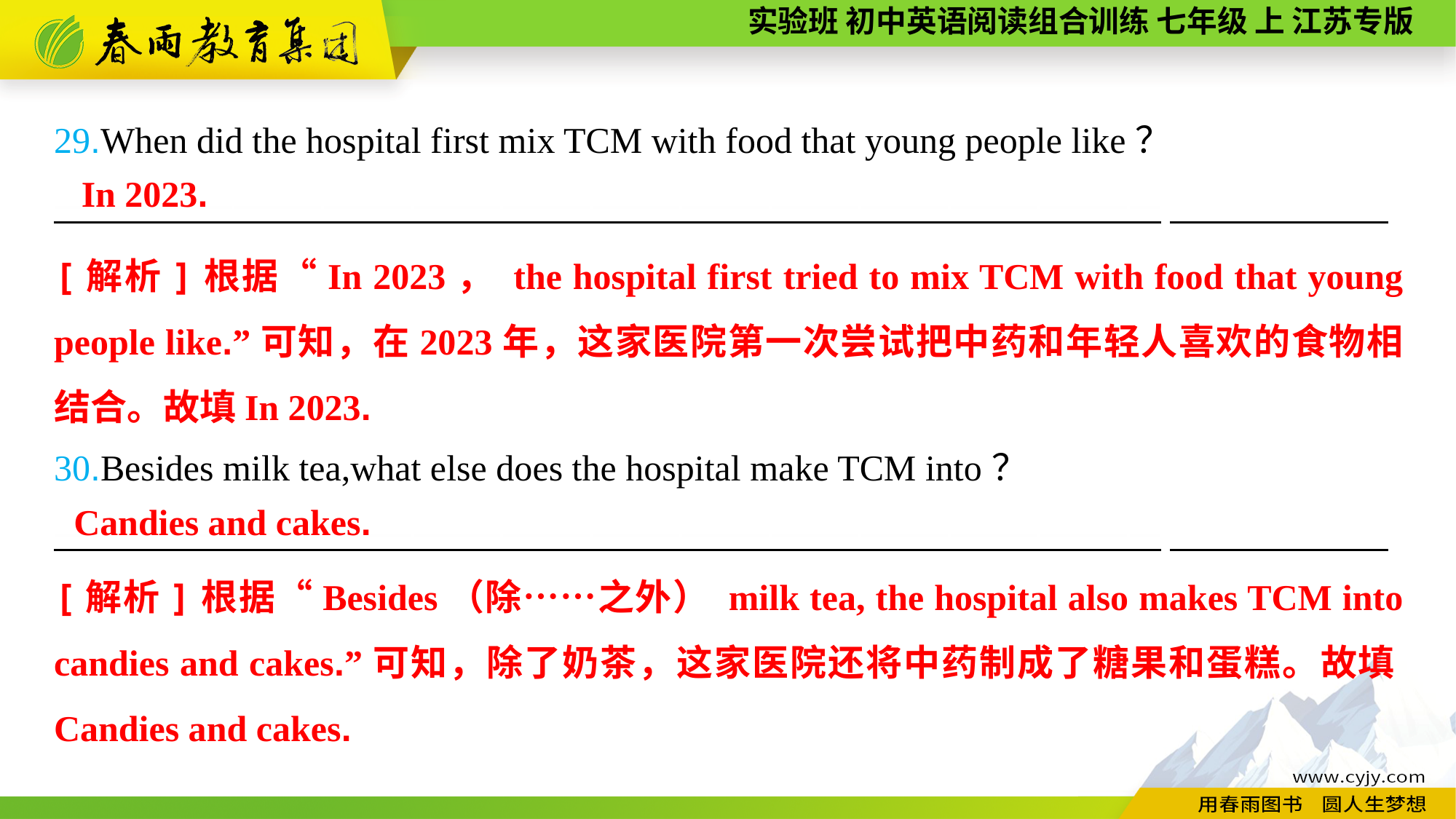

29.When did the hospital first mix TCM with food that young people like？
—————————————————————————————————————

30.Besides milk tea,what else does the hospital make TCM into？
—————————————————————————————————————
In 2023.
[解析]根据“In 2023， the hospital first tried to mix TCM with food that young people like.”可知，在2023年，这家医院第一次尝试把中药和年轻人喜欢的食物相结合。故填In 2023.
Candies and cakes.
[解析]根据“Besides（除……之外） milk tea, the hospital also makes TCM into candies and cakes.”可知，除了奶茶，这家医院还将中药制成了糖果和蛋糕。故填Candies and cakes.